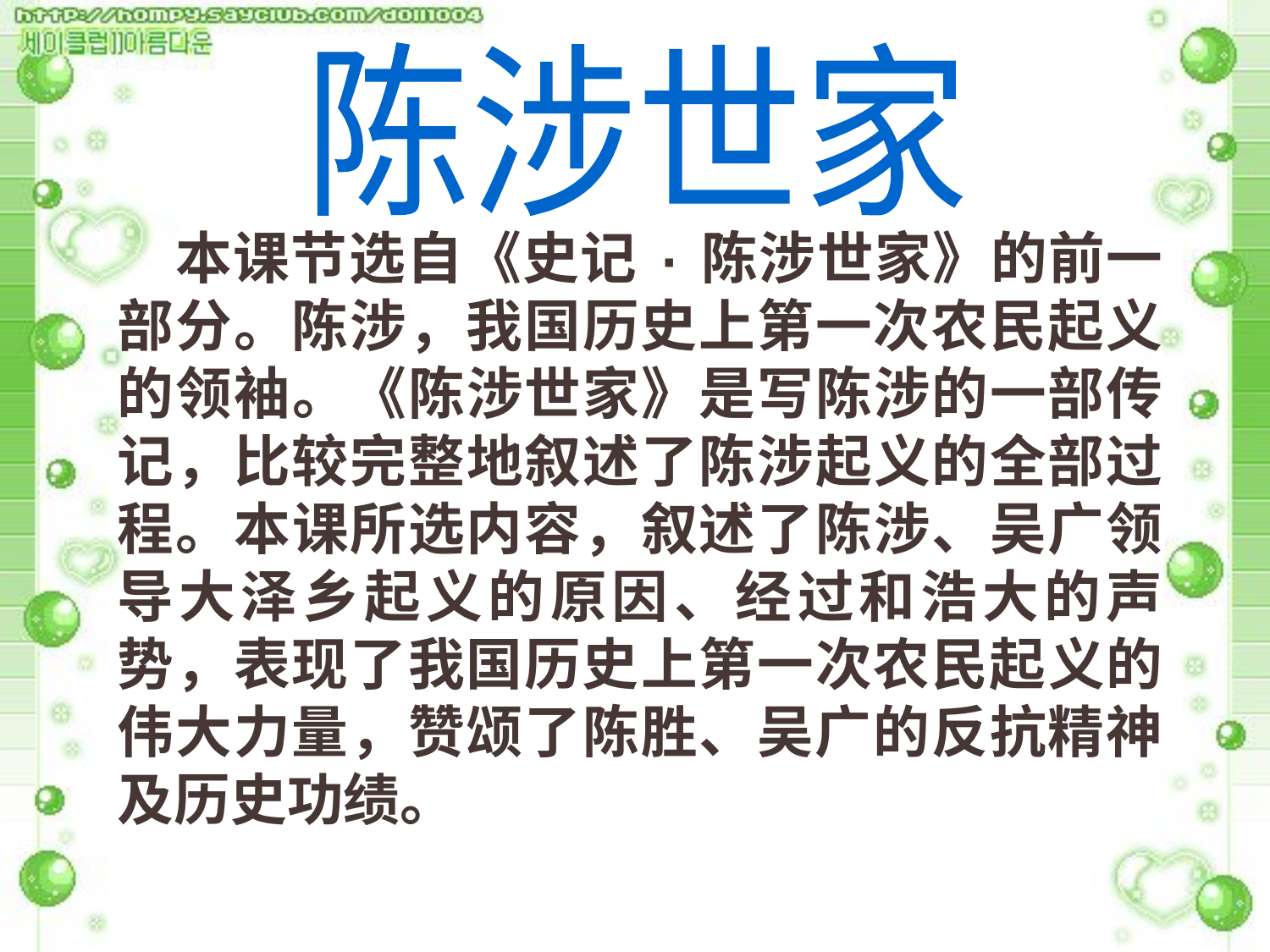

陈涉世家
   本课节选自《史记·陈涉世家》的前一部分。陈涉，我国历史上第一次农民起义的领袖。《陈涉世家》是写陈涉的一部传记，比较完整地叙述了陈涉起义的全部过程。本课所选内容，叙述了陈涉、吴广领导大泽乡起义的原因、经过和浩大的声势，表现了我国历史上第一次农民起义的伟大力量，赞颂了陈胜、吴广的反抗精神及历史功绩。